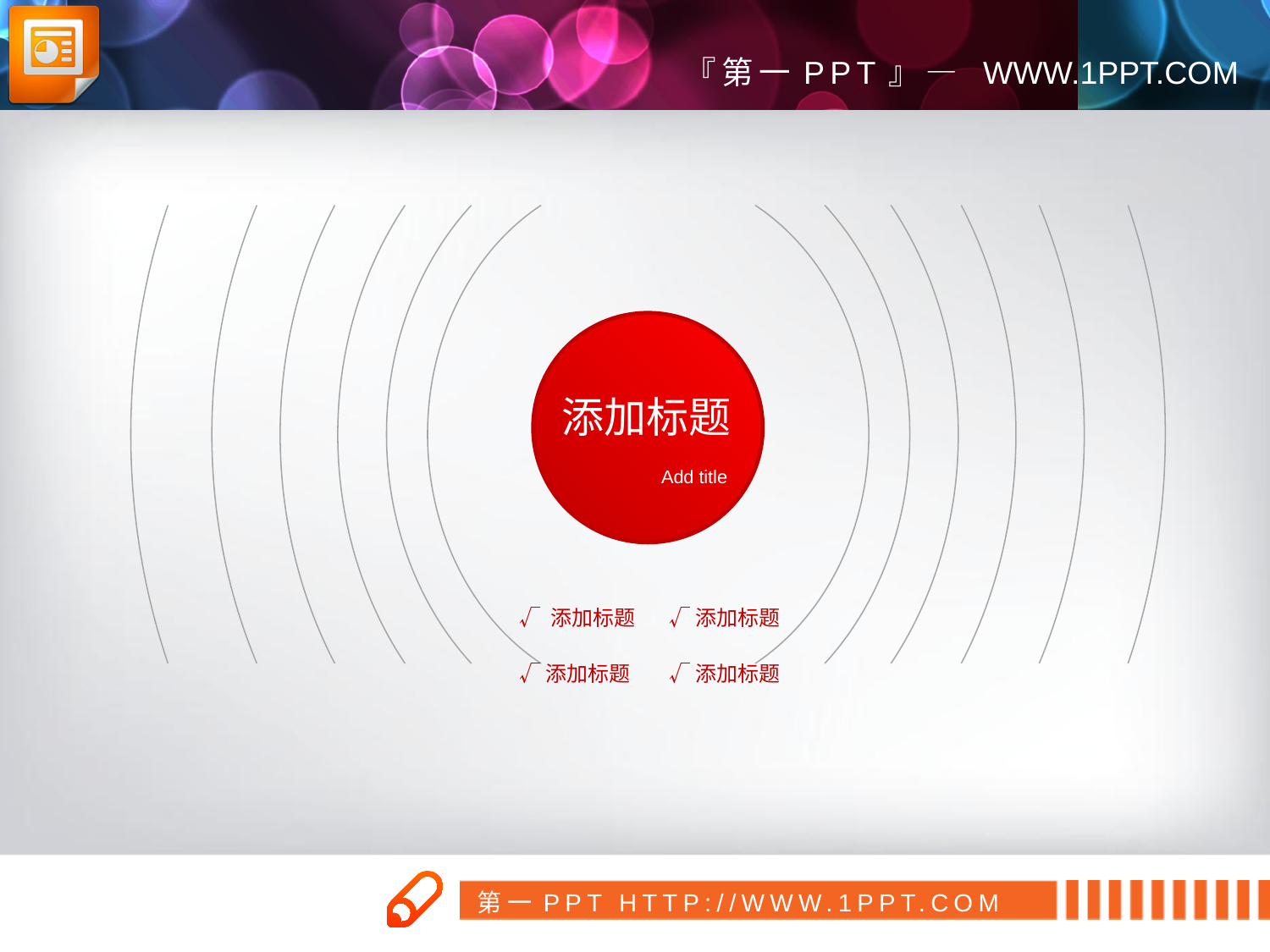

添加标题          Add title
√ 添加标题
√添加标题
√添加标题
√添加标题